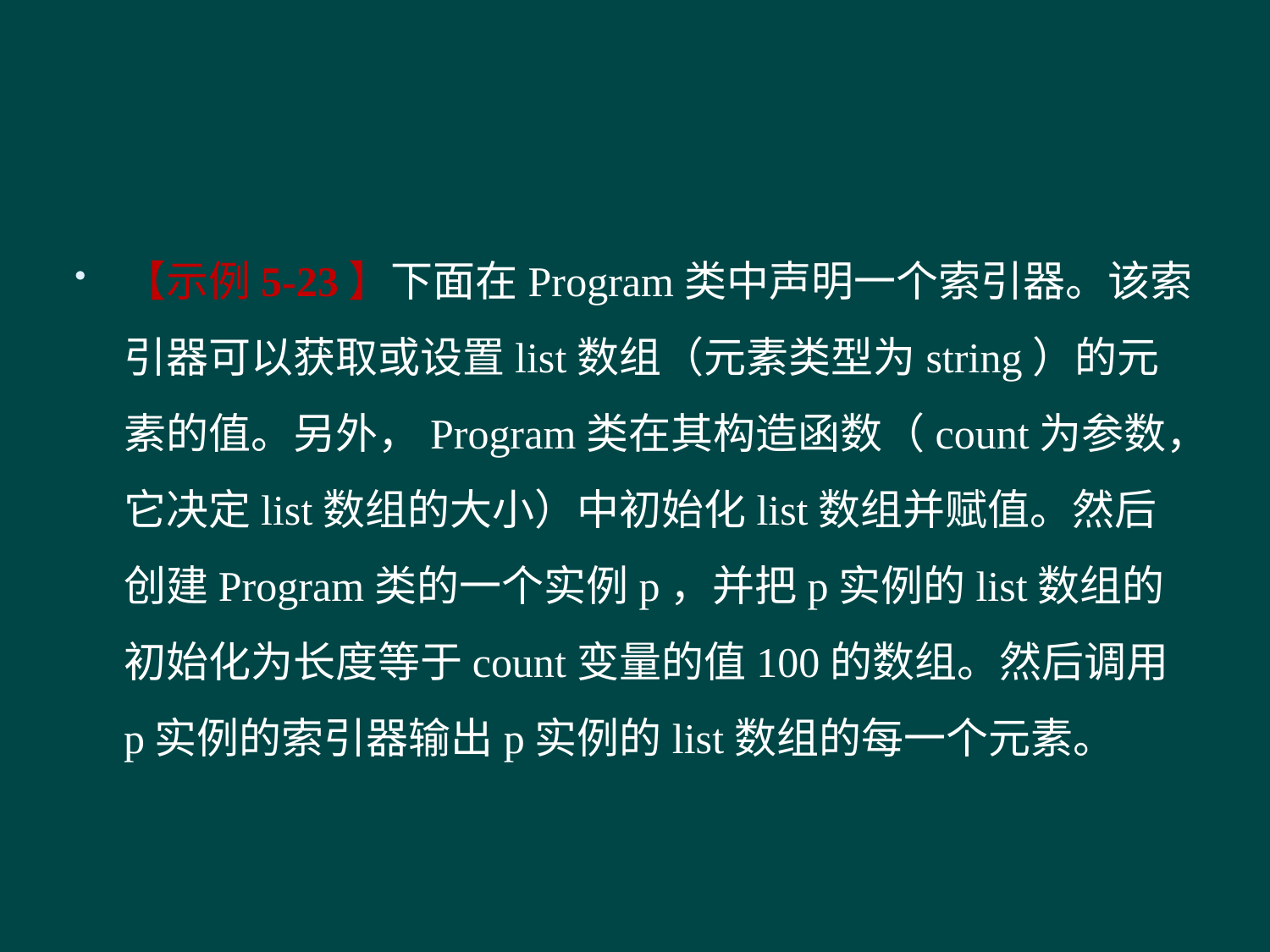

#
【示例5-23】下面在Program类中声明一个索引器。该索引器可以获取或设置list数组（元素类型为string）的元素的值。另外，Program类在其构造函数（count为参数，它决定list数组的大小）中初始化list数组并赋值。然后创建Program类的一个实例p，并把p实例的list数组的初始化为长度等于count变量的值100的数组。然后调用p实例的索引器输出p实例的list数组的每一个元素。